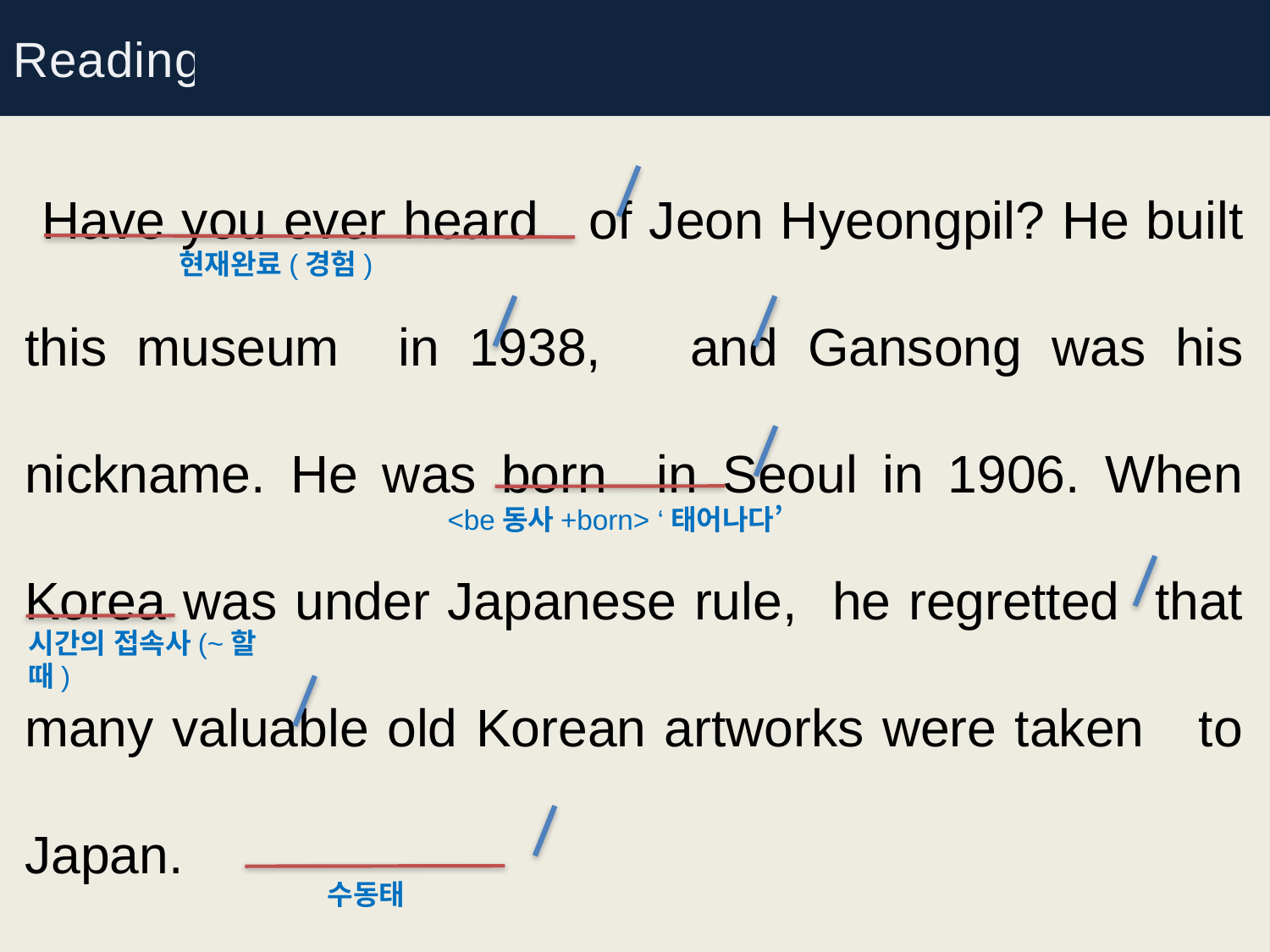

Reading
 Have you ever heard   of Jeon Hyeongpil? He built this museum  in 1938,   and Gansong was his nickname. He was born  in Seoul in 1906. When Korea was under Japanese rule,  he regretted  that many valuable old Korean artworks were taken   to Japan.
현재완료(경험)
<be동사+born> ‘태어나다’
시간의 접속사(~할 때)
수동태